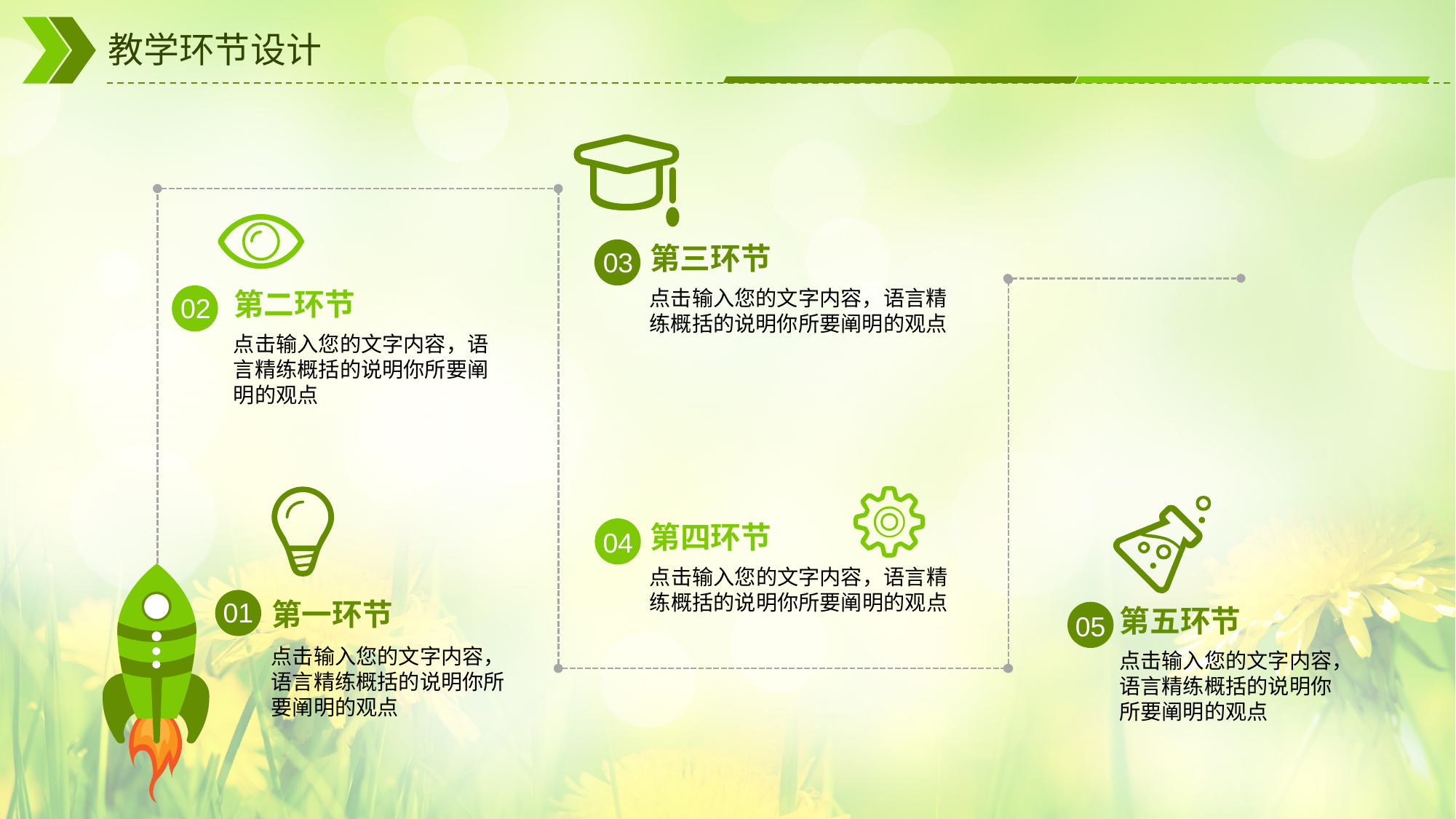

# 教学环节设计

第三环节
03
点击输入您的文字内容，语言精练概括的说明你所要阐明的观点

第二环节
02
点击输入您的文字内容，语言精练概括的说明你所要阐明的观点

第四环节
04

点击输入您的文字内容，语言精练概括的说明你所要阐明的观点

01
第一环节

第五环节
05
点击输入您的文字内容，语言精练概括的说明你所要阐明的观点
点击输入您的文字内容，语言精练概括的说明你所要阐明的观点